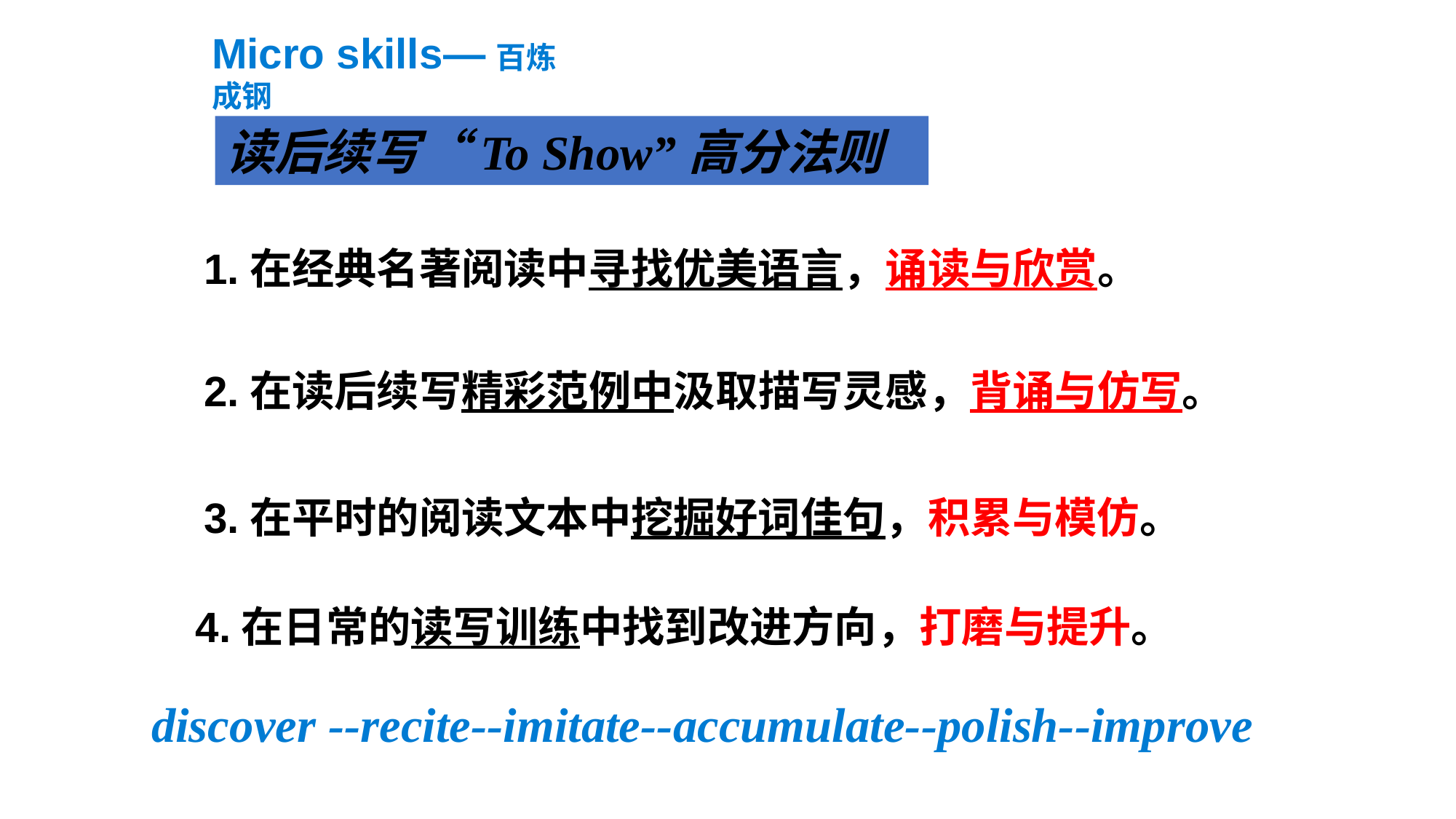

Micro skills—百炼成钢
读后续写“To Show”高分法则
1.在经典名著阅读中寻找优美语言，诵读与欣赏。

2.在读后续写精彩范例中汲取描写灵感，背诵与仿写。

3.在平时的阅读文本中挖掘好词佳句，积累与模仿。
4.在日常的读写训练中找到改进方向，打磨与提升。
discover --recite--imitate--accumulate--polish--improve